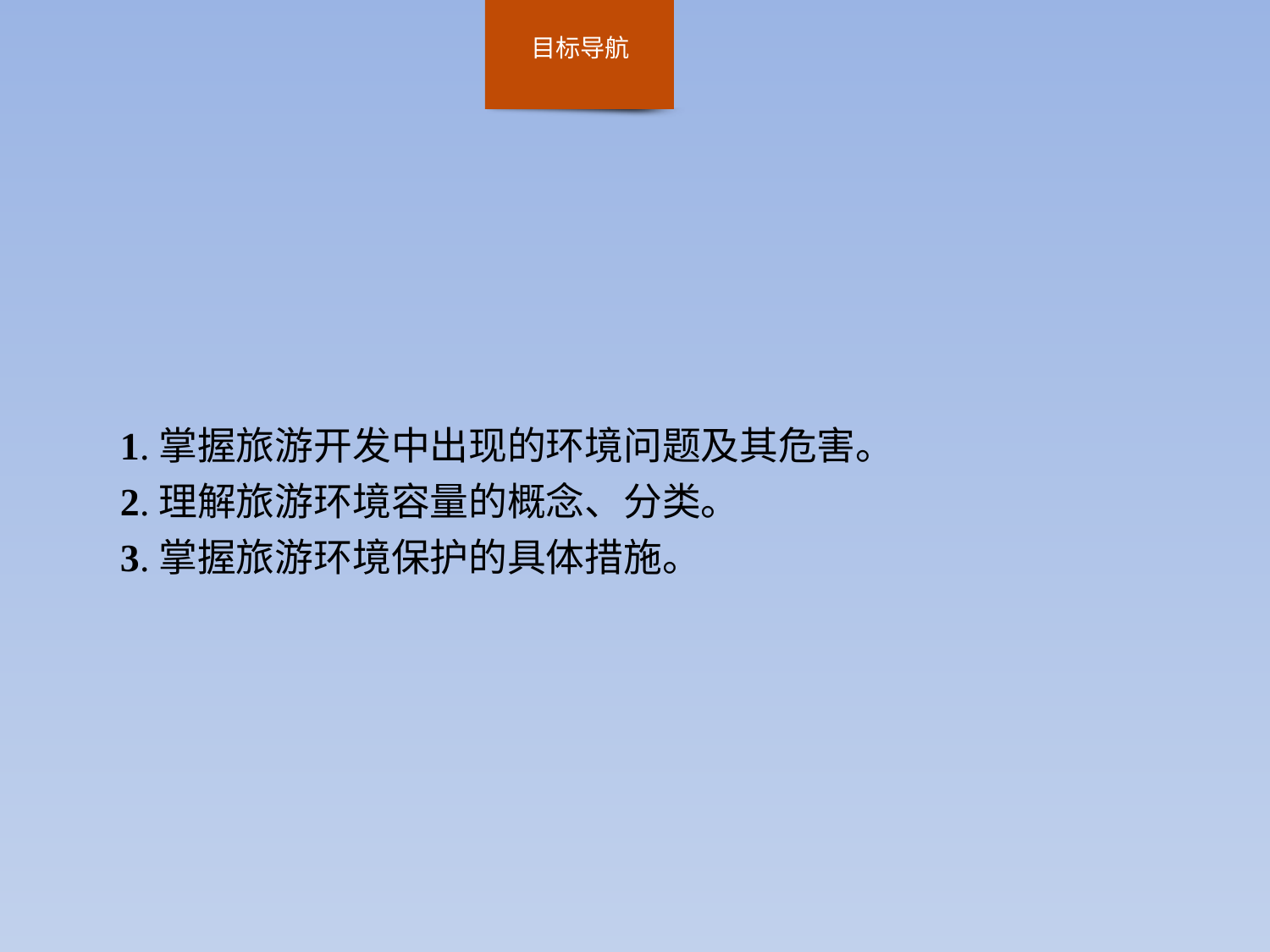

1.掌握旅游开发中出现的环境问题及其危害。
2.理解旅游环境容量的概念、分类。
3.掌握旅游环境保护的具体措施。